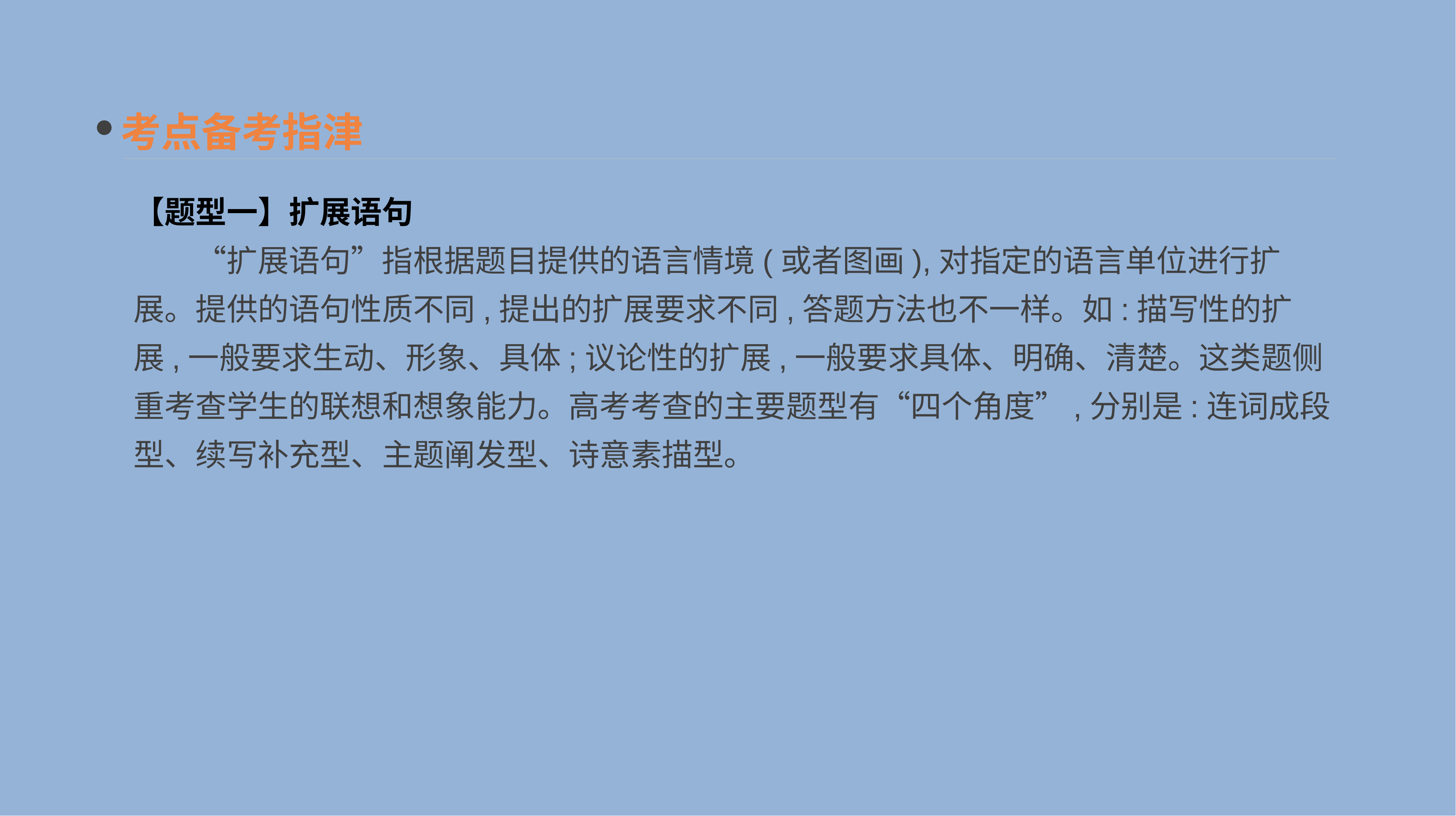

考点备考指津

【题型一】扩展语句
　　“扩展语句”指根据题目提供的语言情境(或者图画),对指定的语言单位进行扩展。提供的语句性质不同,提出的扩展要求不同,答题方法也不一样。如:描写性的扩展,一般要求生动、形象、具体;议论性的扩展,一般要求具体、明确、清楚。这类题侧重考查学生的联想和想象能力。高考考查的主要题型有“四个角度”,分别是:连词成段型、续写补充型、主题阐发型、诗意素描型。